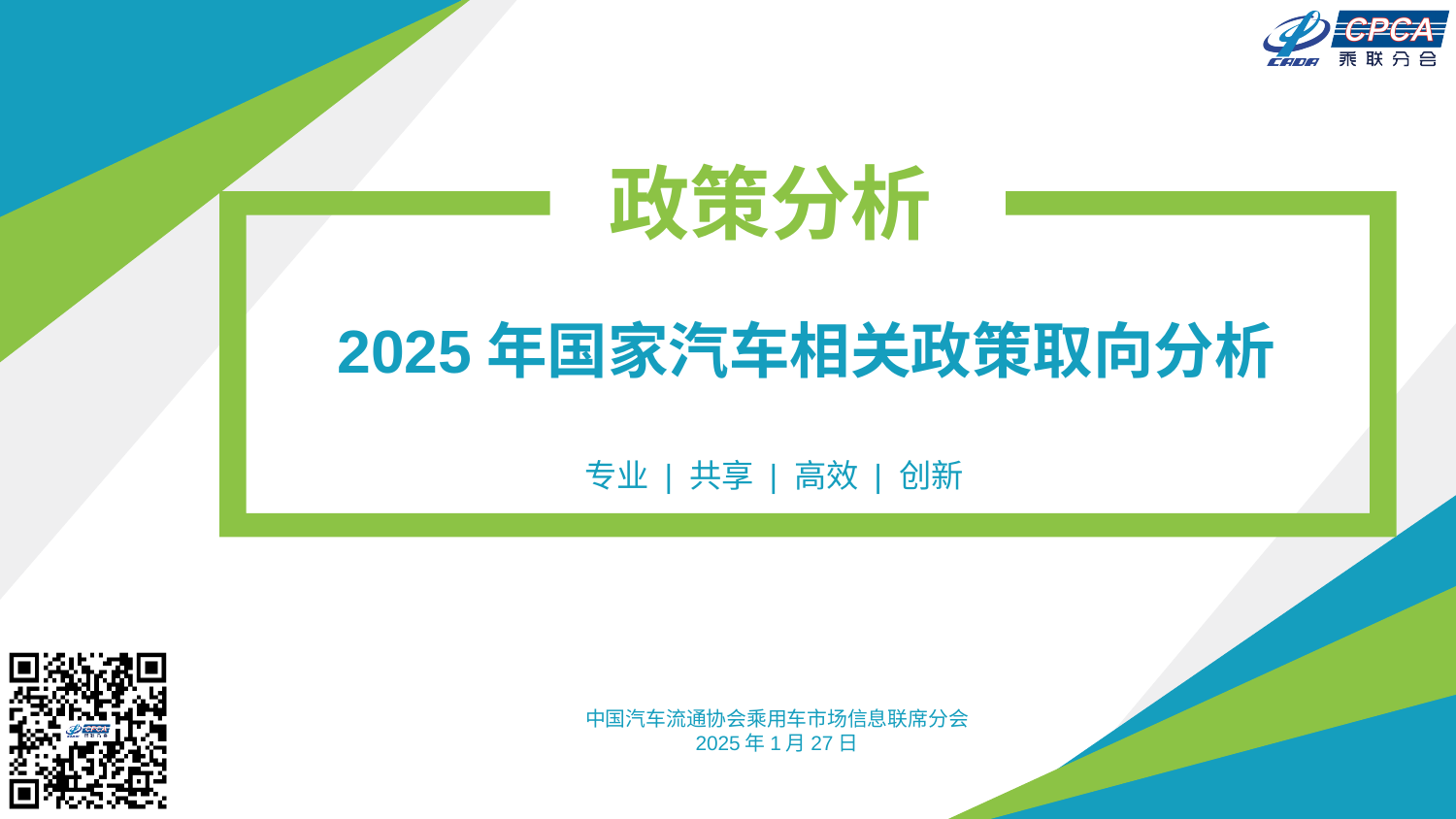

2025年国家汽车相关政策取向分析
中国汽车流通协会乘用车市场信息联席分会
2025年1月27日